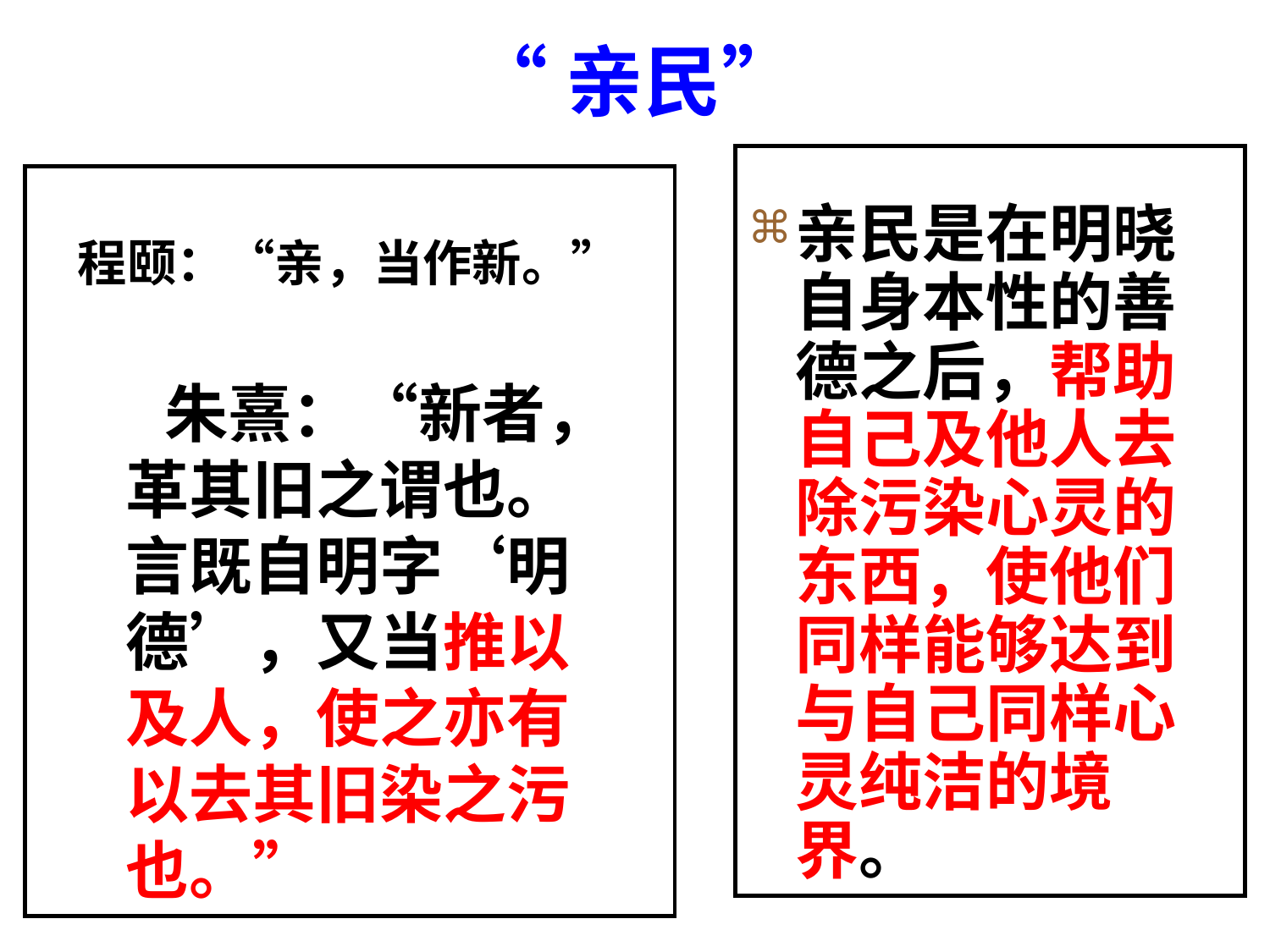

# “亲民”

亲民是在明晓自身本性的善德之后，帮助自己及他人去除污染心灵的东西，使他们同样能够达到与自己同样心灵纯洁的境界。
程颐：“亲，当作新。”

     朱熹：“新者，革其旧之谓也。言既自明字‘明德’，又当推以及人，使之亦有以去其旧染之污也。”